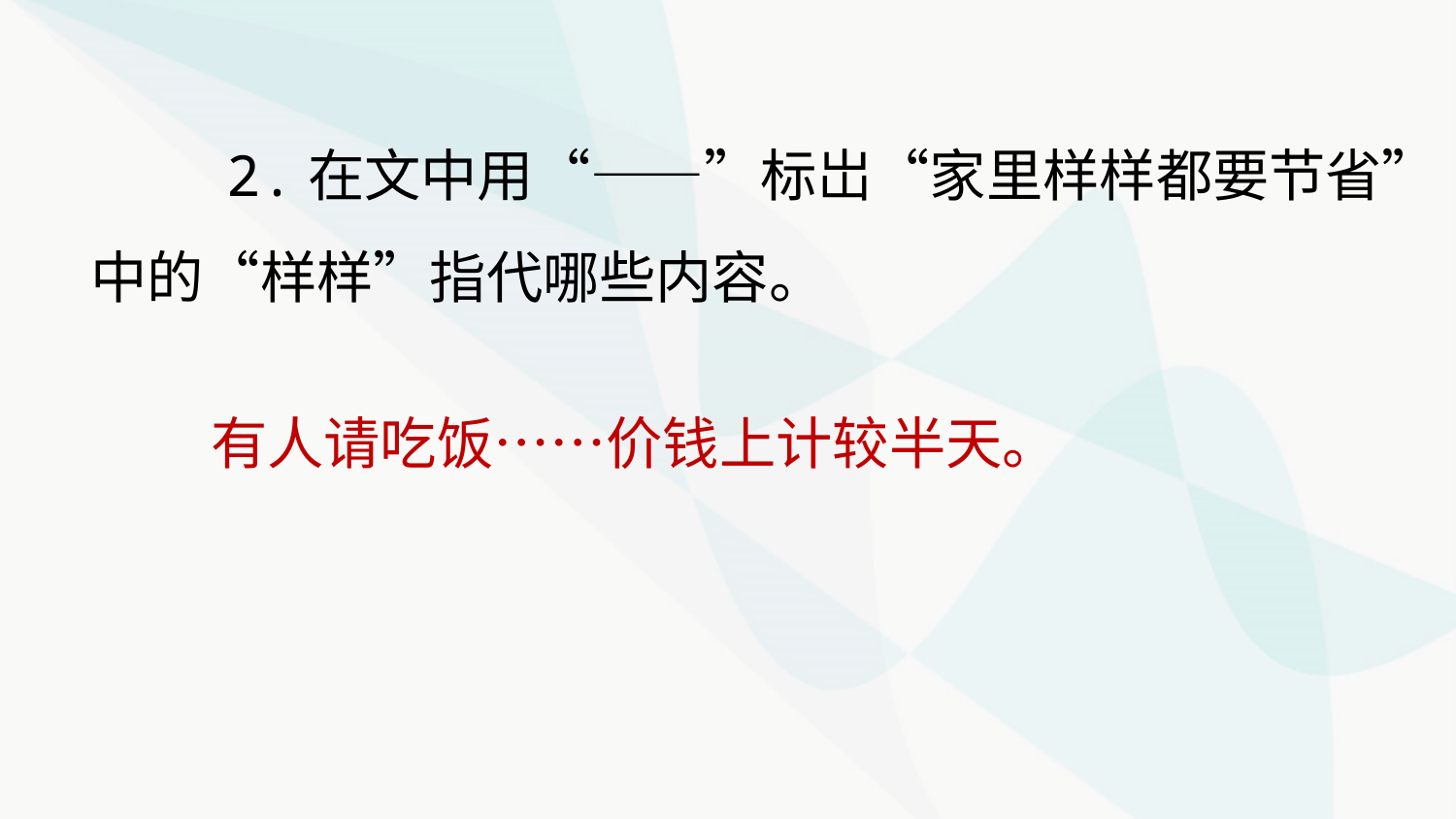

2.在文中用“——”标岀“家里样样都要节省”中的“样样”指代哪些内容。
有人请吃饭……价钱上计较半天。